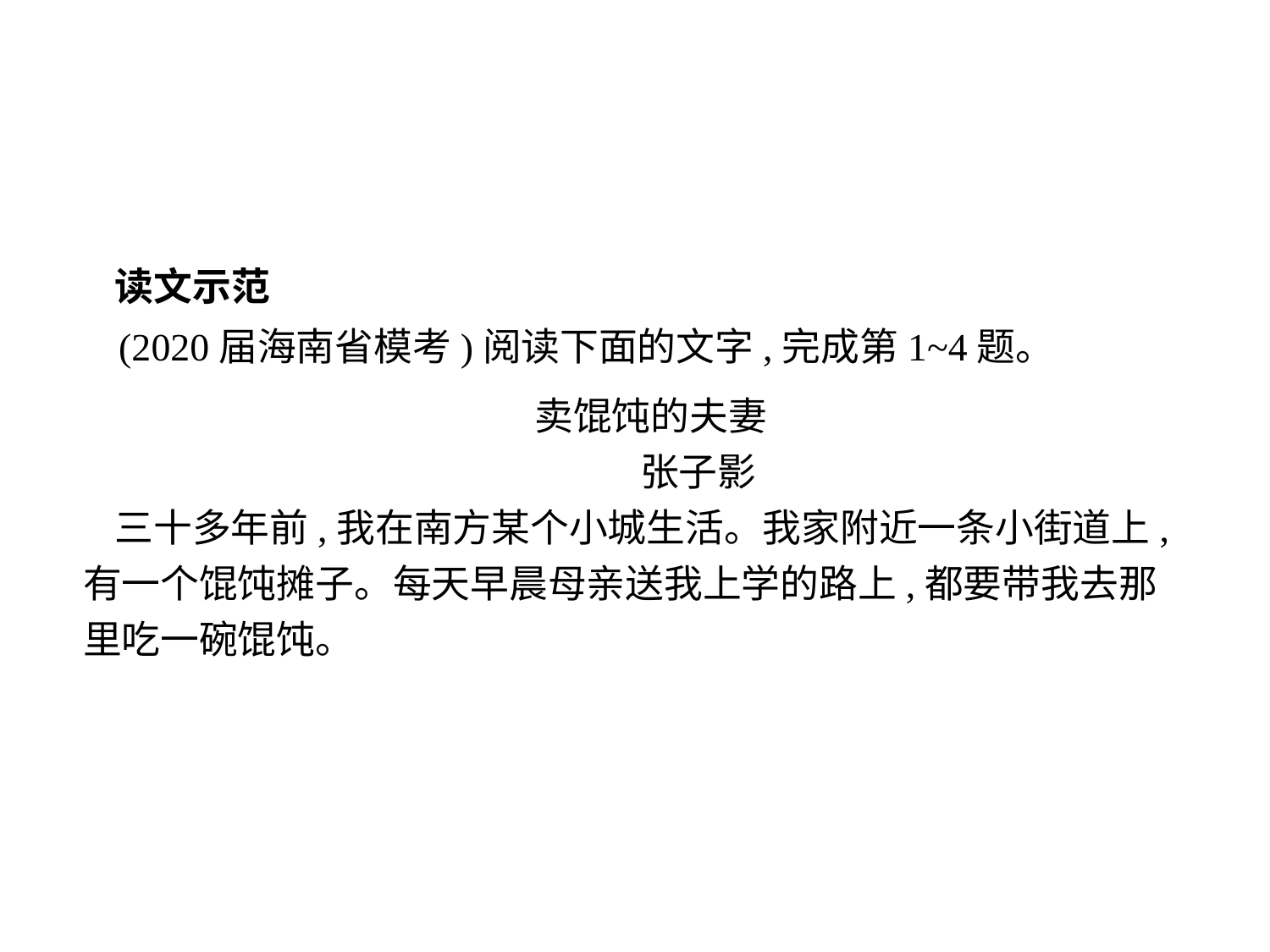

读文示范
(2020届海南省模考)阅读下面的文字,完成第1~4题。
卖馄饨的夫妻
	张子影
三十多年前,我在南方某个小城生活。我家附近一条小街道上,有一个馄饨摊子。每天早晨母亲送我上学的路上,都要带我去那里吃一碗馄饨。
-14-